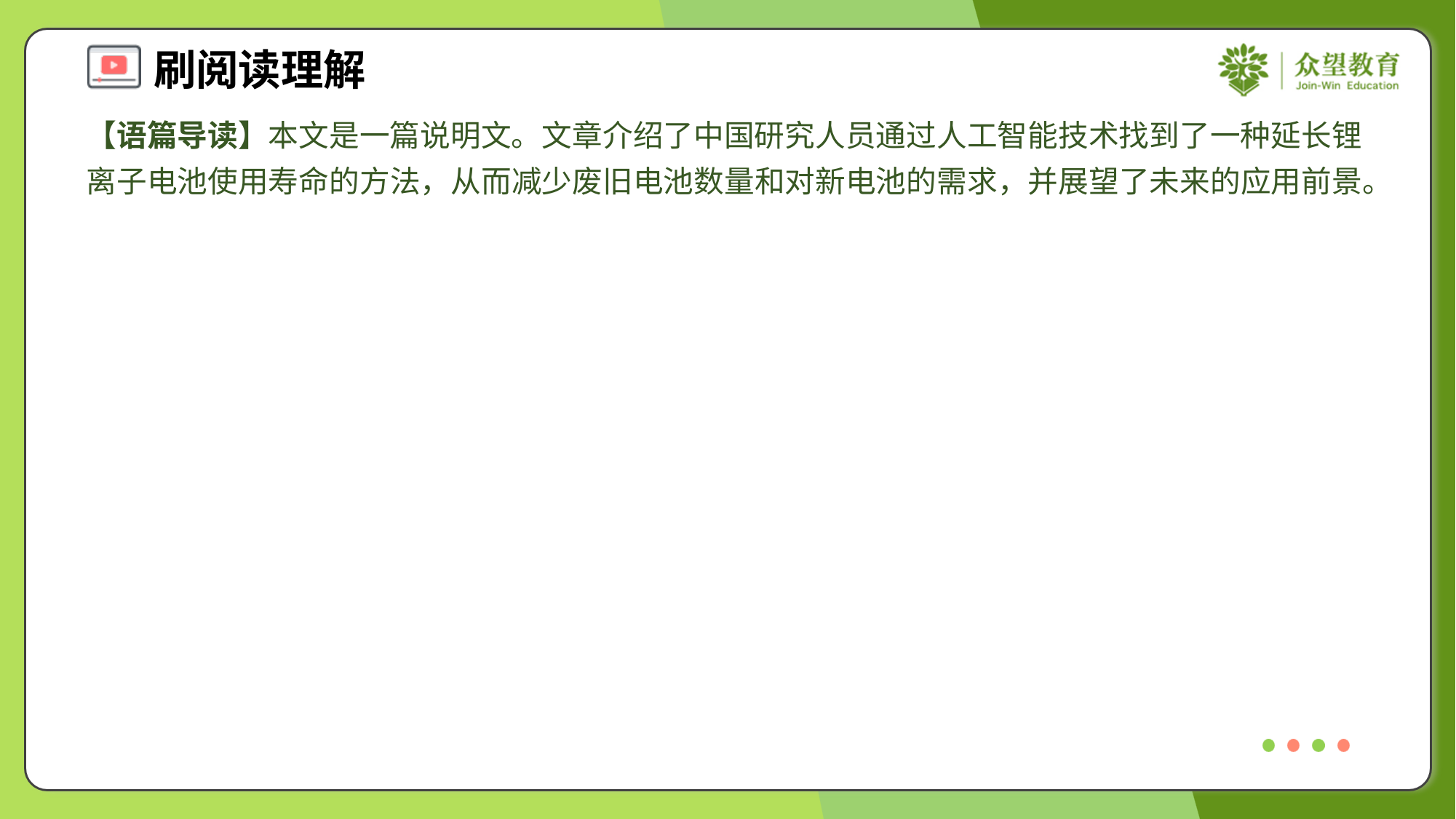

【语篇导读】本文是一篇说明文。文章介绍了中国研究人员通过人工智能技术找到了一种延长锂离子电池使用寿命的方法，从而减少废旧电池数量和对新电池的需求，并展望了未来的应用前景。